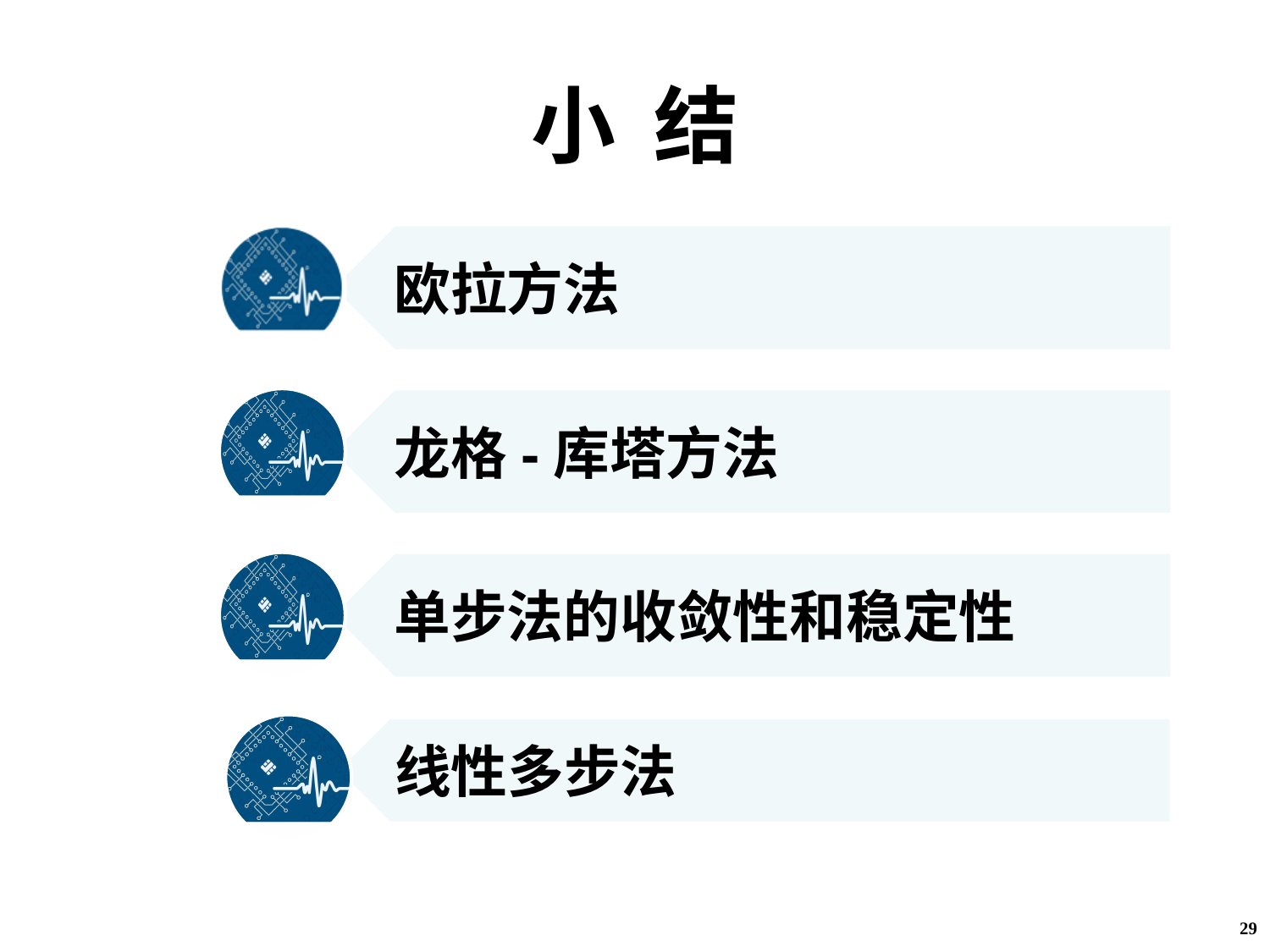

小  结
欧拉方法
龙格-库塔方法
单步法的收敛性和稳定性
线性多步法
29